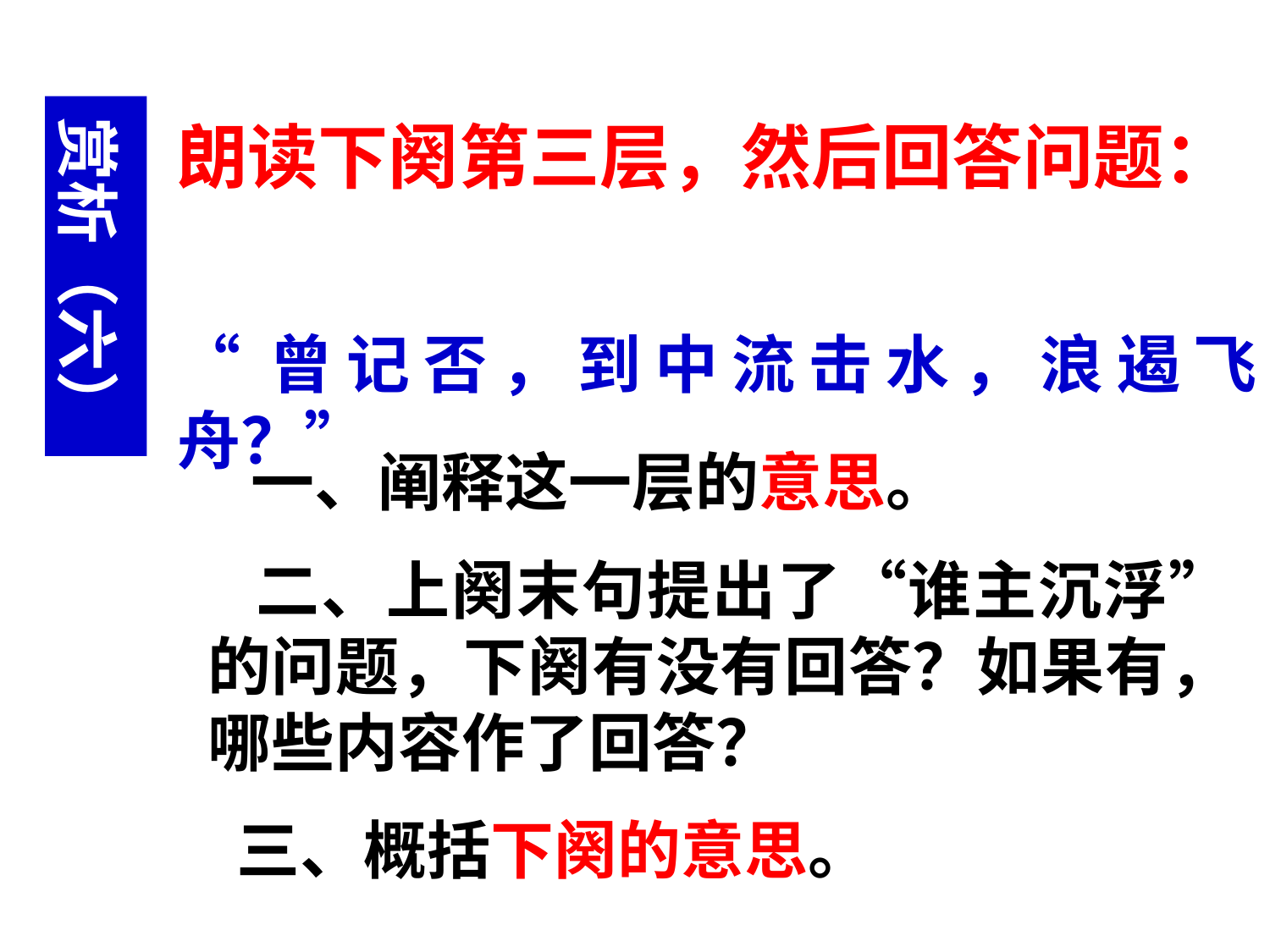

赏析（六）
朗读下阕第三层，然后回答问题：

“曾记否，到中流击水，浪遏飞舟？”

  一、阐释这一层的意思。
  二、上阕末句提出了“谁主沉浮”的问题，下阕有没有回答？如果有，哪些内容作了回答？
 三、概括下阕的意思。

47